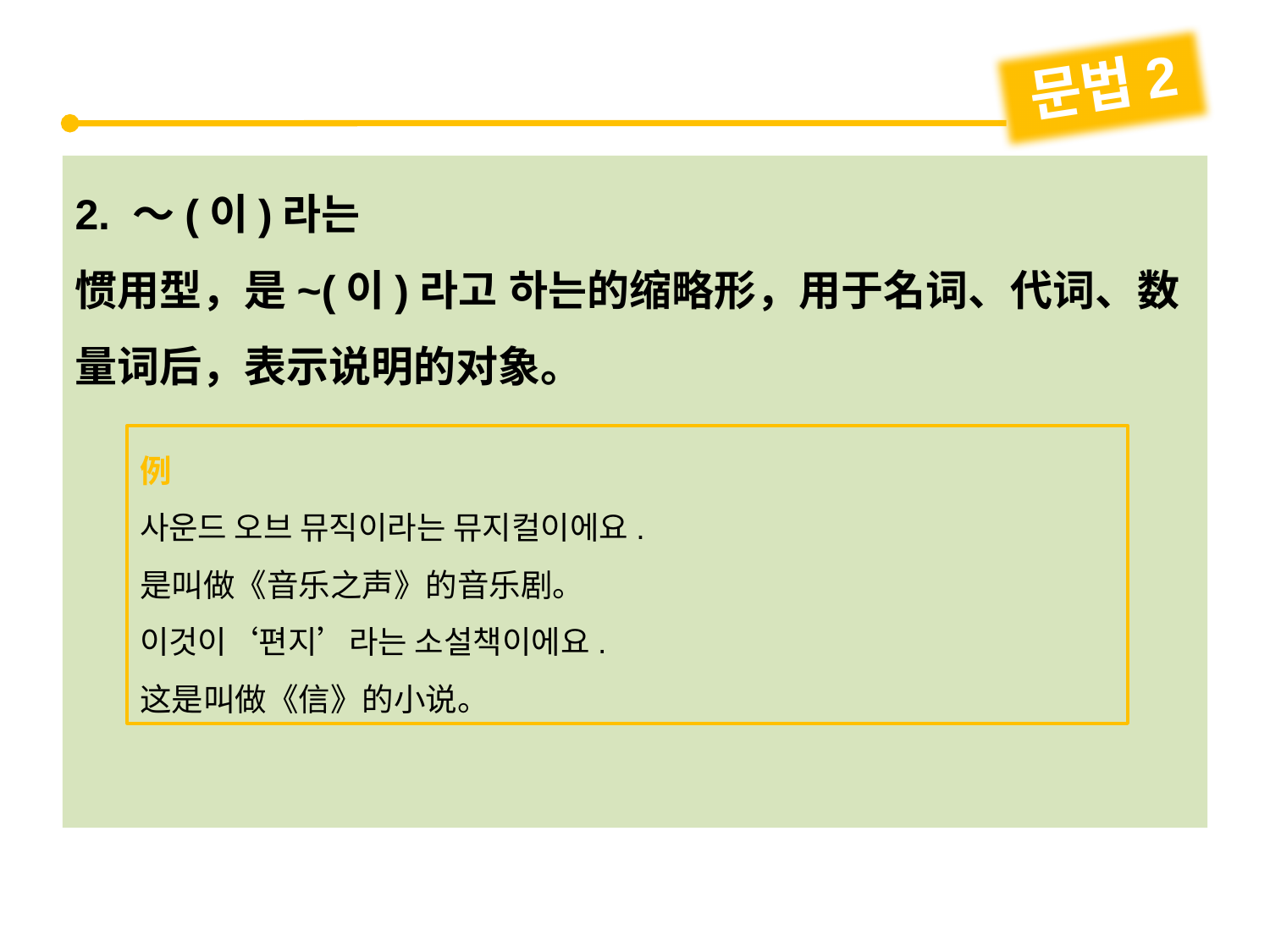

문법2
2. ～(이)라는
惯用型，是~(이)라고 하는的缩略形，用于名词、代词、数量词后，表示说明的对象。

例
사운드 오브 뮤직이라는 뮤지컬이에요.
是叫做《音乐之声》的音乐剧。
이것이‘편지’라는 소설책이에요.
这是叫做《信》的小说。